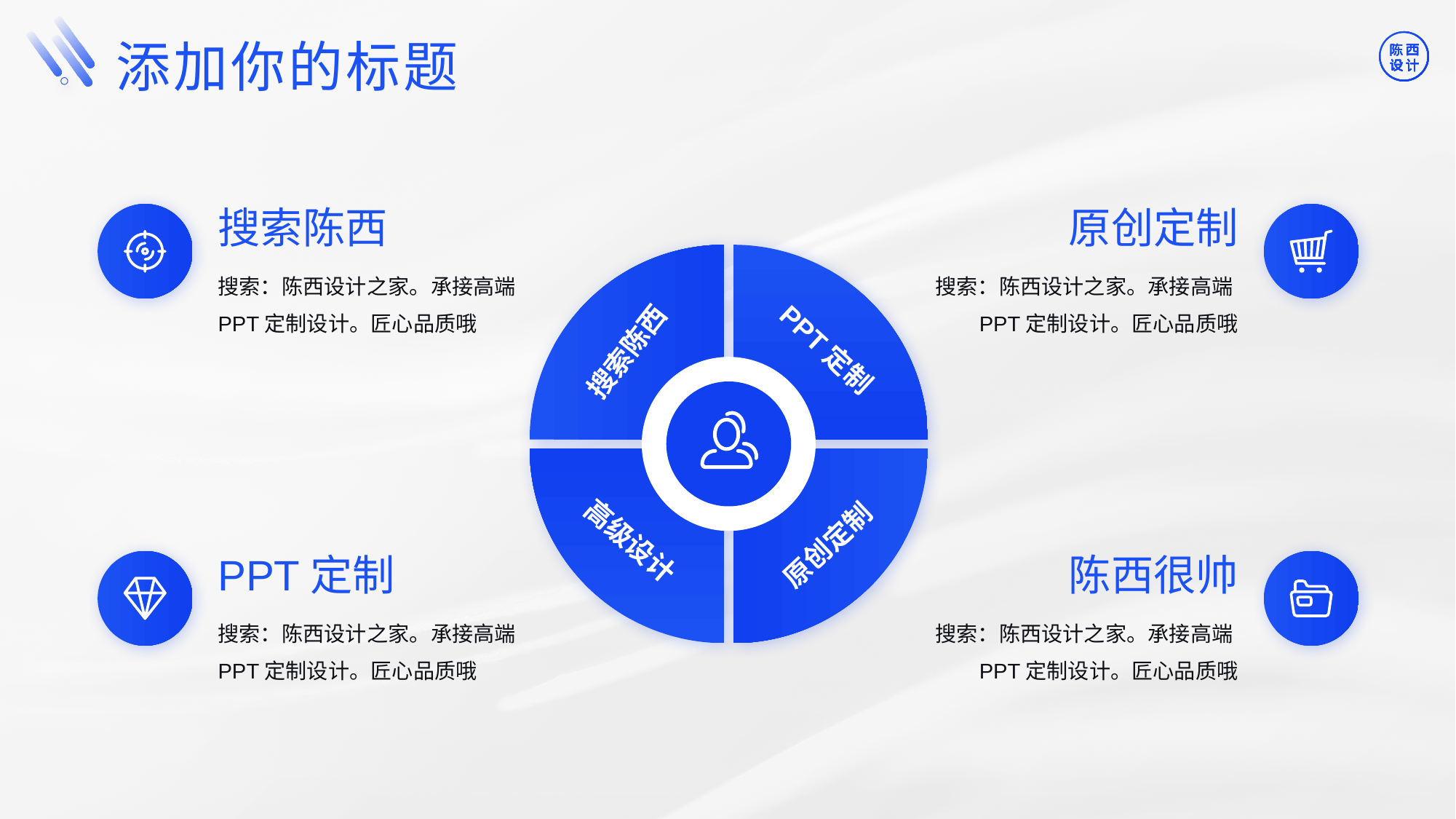

©版权所有：陈西设计之家(微信号：2090298045）
©版权所属公司：合肥陈西文化传媒科技有限公司
©版权所有：陈西设计之家(微信号：2090298045）
©版权所属公司：合肥陈西文化传媒科技有限公司
添加你的标题

搜索陈西
原创定制

搜索：陈西设计之家。承接高端PPT定制设计。匠心品质哦
搜索：陈西设计之家。承接高端PPT定制设计。匠心品质哦
PPT定制
搜索陈西

高级设计
原创定制
PPT定制
陈西很帅

搜索：陈西设计之家。承接高端PPT定制设计。匠心品质哦
搜索：陈西设计之家。承接高端PPT定制设计。匠心品质哦
©版权所有：陈西设计之家(微信号：2090298045）
©版权所属公司：合肥陈西文化传媒科技有限公司